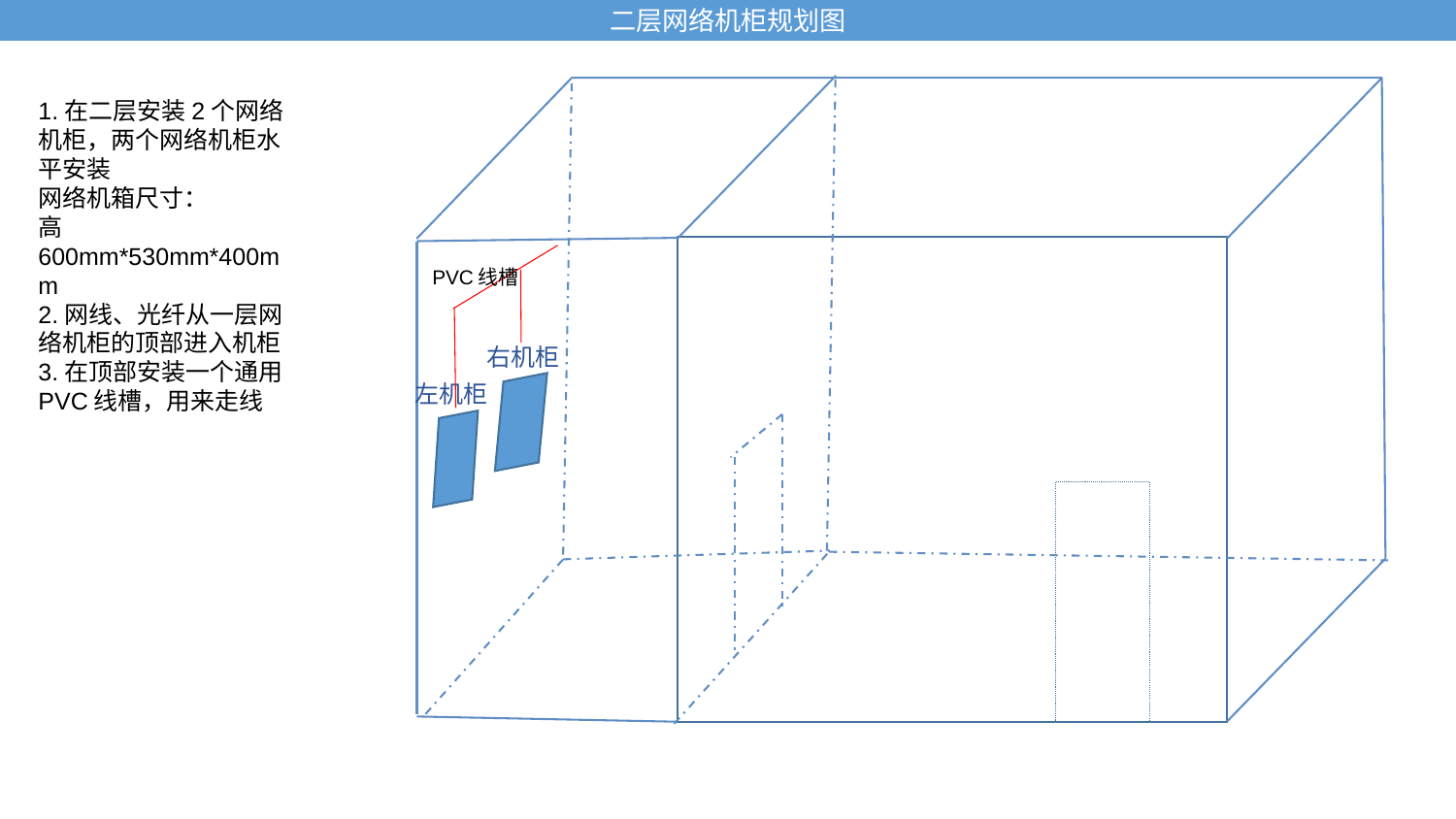

二层网络机柜规划图

1.在二层安装2个网络机柜，两个网络机柜水平安装
网络机箱尺寸：
高600mm*530mm*400mm
2.网线、光纤从一层网络机柜的顶部进入机柜
3.在顶部安装一个通用PVC线槽，用来走线

PVC线槽
右机柜
左机柜